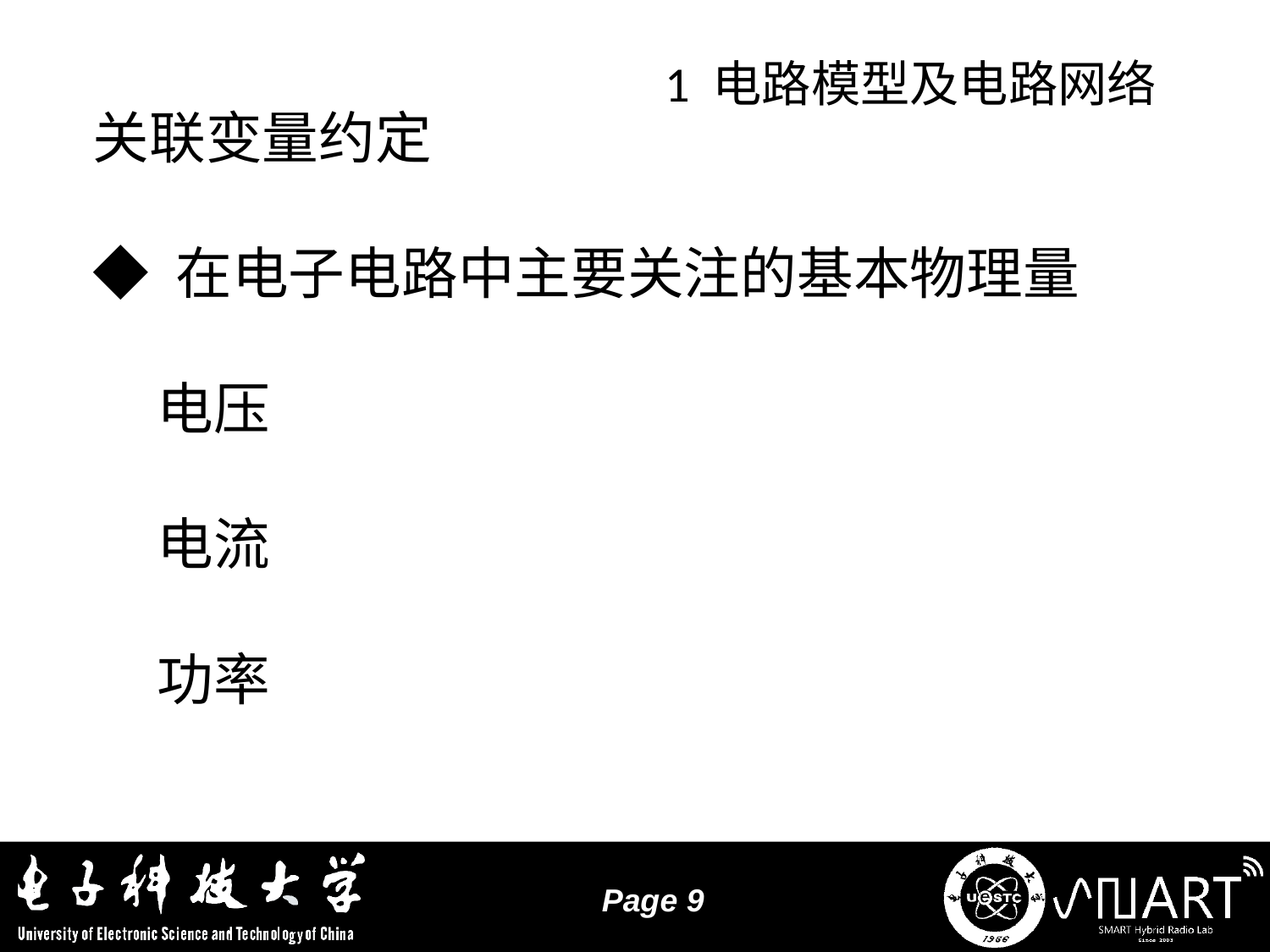

1 电路模型及电路网络
关联变量约定

◆ 在电子电路中主要关注的基本物理量

    电压

    电流

    功率